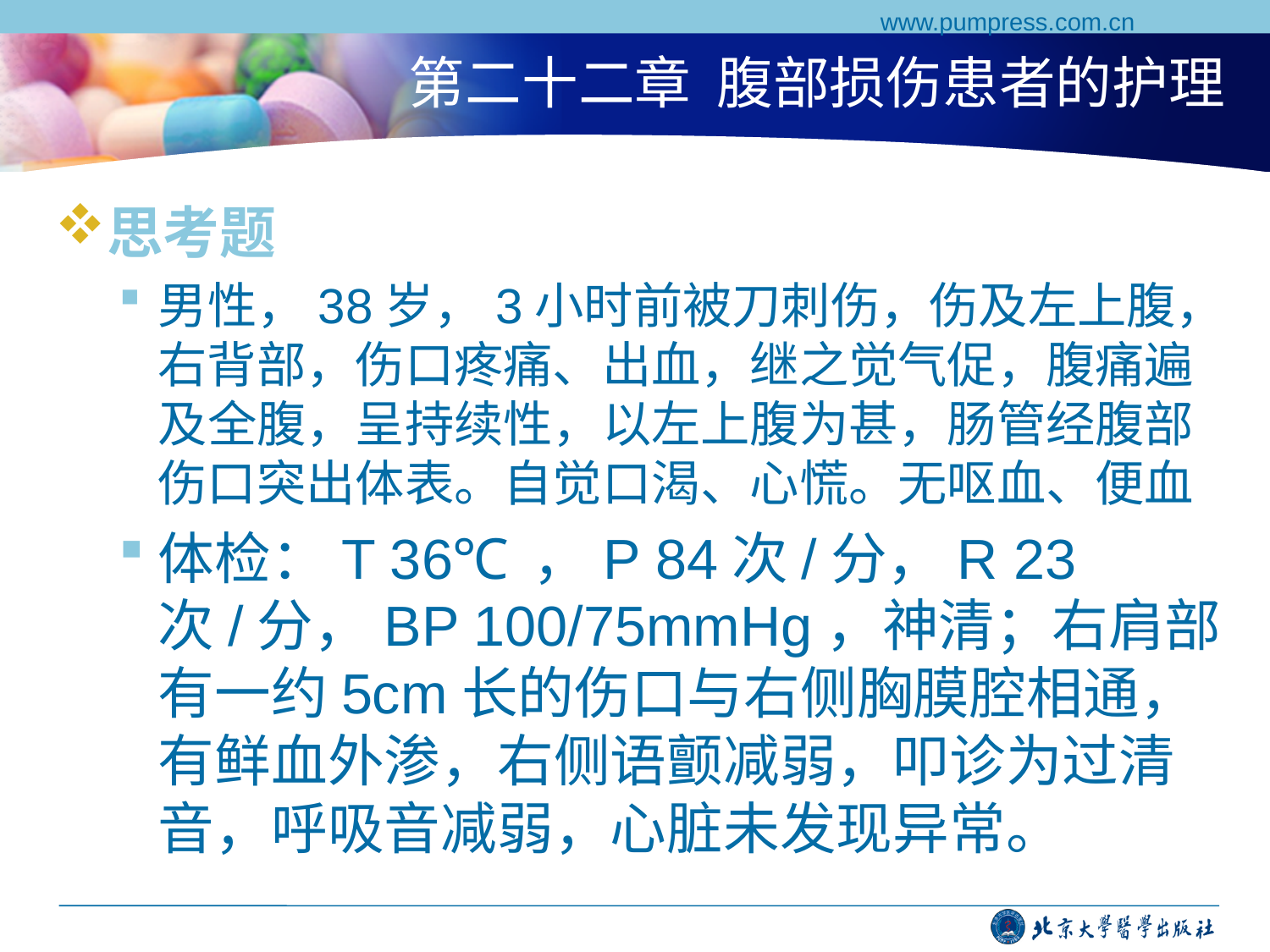

www.pumpress.com.cn
# 第二十二章  腹部损伤患者的护理
思考题
男性，38岁，3小时前被刀刺伤，伤及左上腹，右背部，伤口疼痛、出血，继之觉气促，腹痛遍及全腹，呈持续性，以左上腹为甚，肠管经腹部伤口突出体表。自觉口渴、心慌。无呕血、便血
体检：T 36℃，P 84次/分，R 23次/分，BP 100/75mmHg，神清；右肩部有一约5cm长的伤口与右侧胸膜腔相通，有鲜血外渗，右侧语颤减弱，叩诊为过清音，呼吸音减弱，心脏未发现异常。